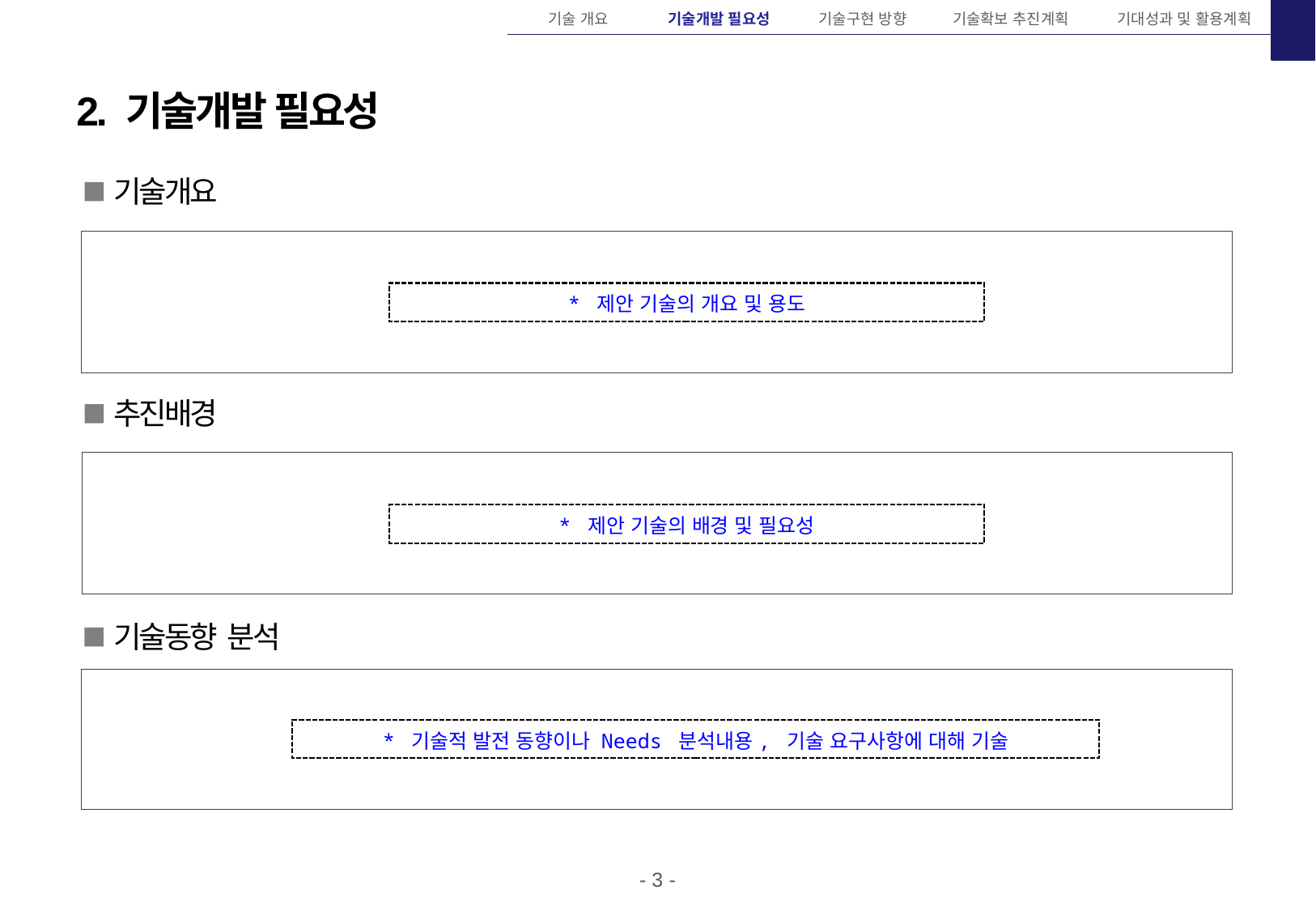

기술 개요
기술개발 필요성
기술구현 방향
기술확보 추진계획
기대성과 및 활용계획
2. 기술개발 필요성
    기술개요

|  |
| --- |
* 제안 기술의 개요 및 용도
    추진배경

|  |
| --- |
* 제안 기술의 배경 및 필요성
    기술동향  분석

|  |
| --- |
* 기술적 발전 동향이나 Needs 분석내용, 기술 요구사항에 대해 기술